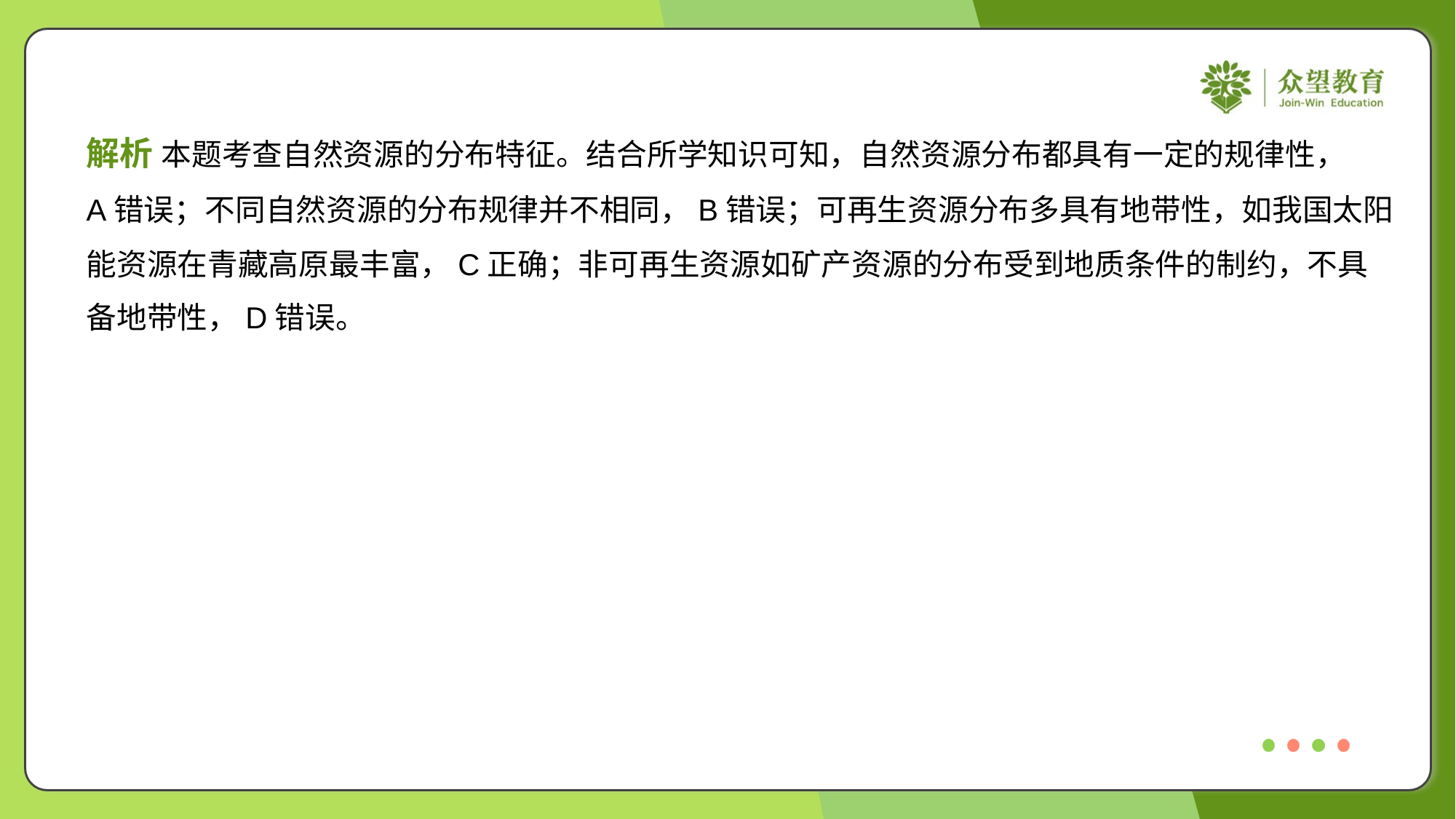

解析 本题考查自然资源的分布特征。结合所学知识可知，自然资源分布都具有一定的规律性，
A错误；不同自然资源的分布规律并不相同，B错误；可再生资源分布多具有地带性，如我国太阳
能资源在青藏高原最丰富，C正确；非可再生资源如矿产资源的分布受到地质条件的制约，不具
备地带性，D错误。